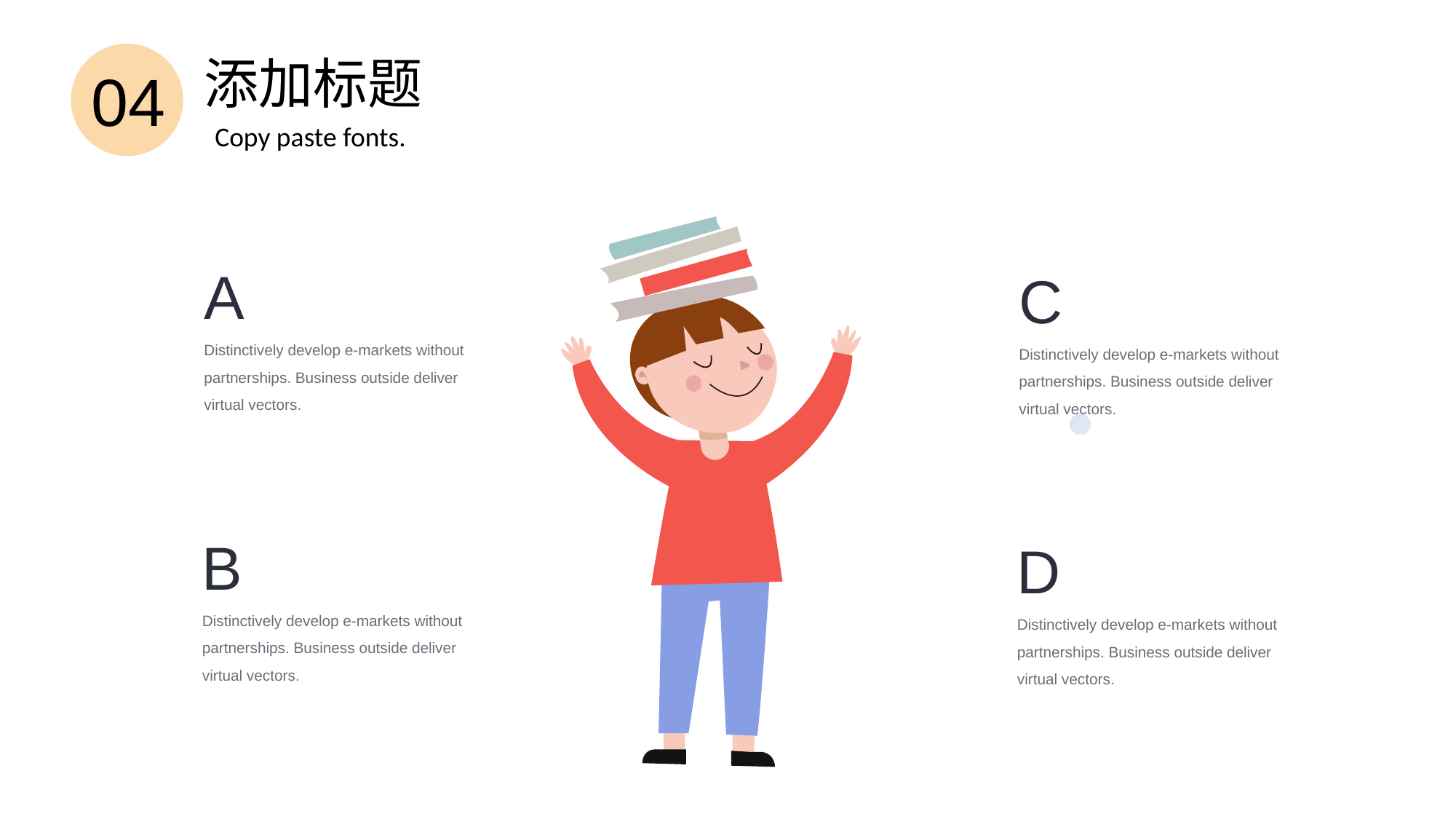

添加标题
04
Copy paste fonts.

A
Distinctively develop e-markets without
partnerships. Business outside deliver
virtual vectors.
C
Distinctively develop e-markets without
partnerships. Business outside deliver
virtual vectors.

B
Distinctively develop e-markets without
partnerships. Business outside deliver
virtual vectors.
D
Distinctively develop e-markets without
partnerships. Business outside deliver
virtual vectors.